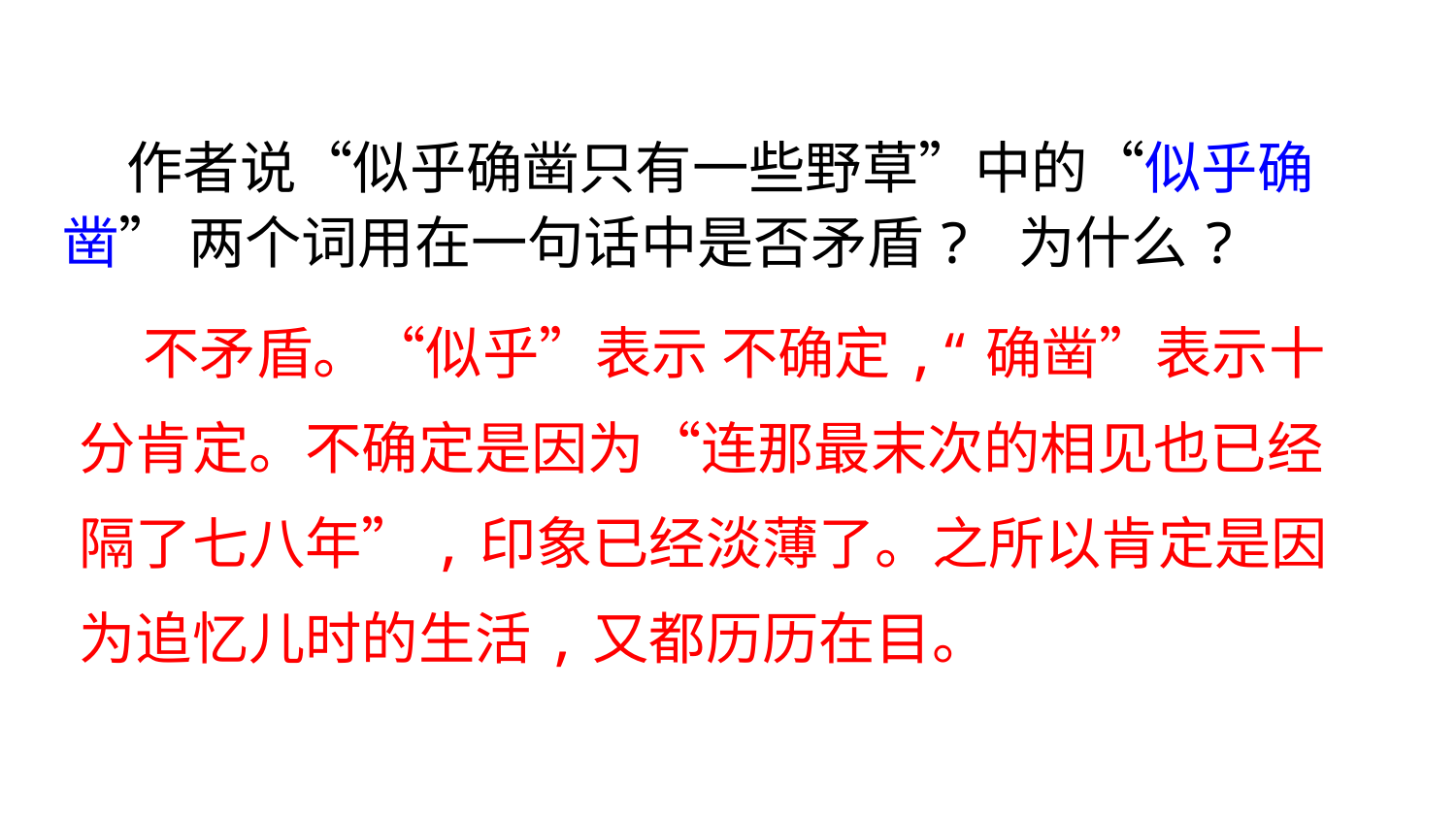

作者说“似乎确凿只有一些野草”中的“似乎确凿” 两个词用在一句话中是否矛盾? 为什么?
    不矛盾。“似乎”表示 不确定,“确凿”表示十分肯定。不确定是因为“连那最末次的相见也已经隔了七八年”,印象已经淡薄了。之所以肯定是因为追忆儿时的生活,又都历历在目。